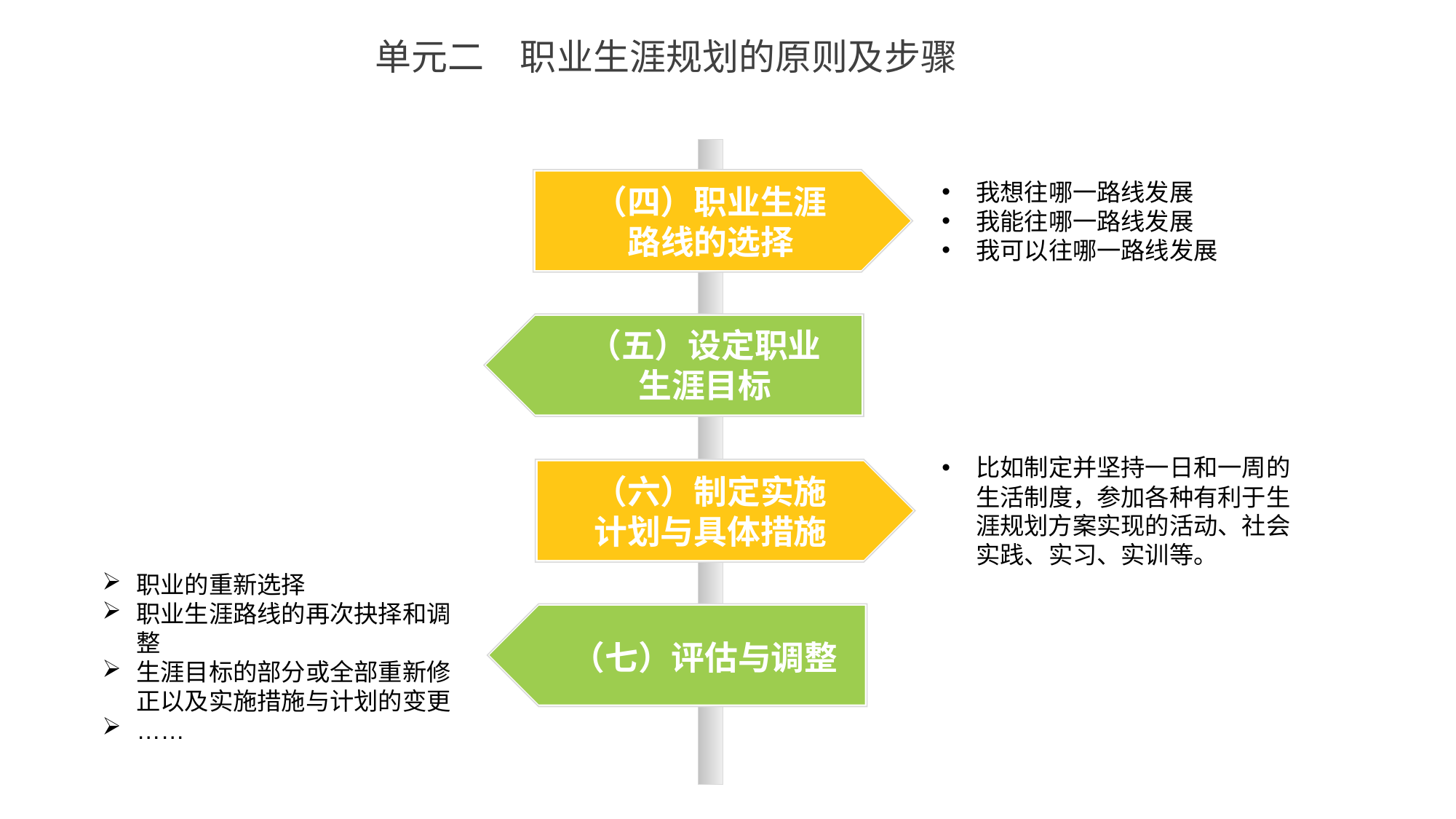

单元二　职业生涯规划的原则及步骤

我想往哪一路线发展
我能往哪一路线发展
我可以往哪一路线发展

（四）职业生涯路线的选择

（五）设定职业生涯目标
比如制定并坚持一日和一周的生活制度，参加各种有利于生涯规划方案实现的活动、社会实践、实习、实训等。

（六）制定实施计划与具体措施
职业的重新选择
职业生涯路线的再次抉择和调整
生涯目标的部分或全部重新修正以及实施措施与计划的变更
……

（七）评估与调整